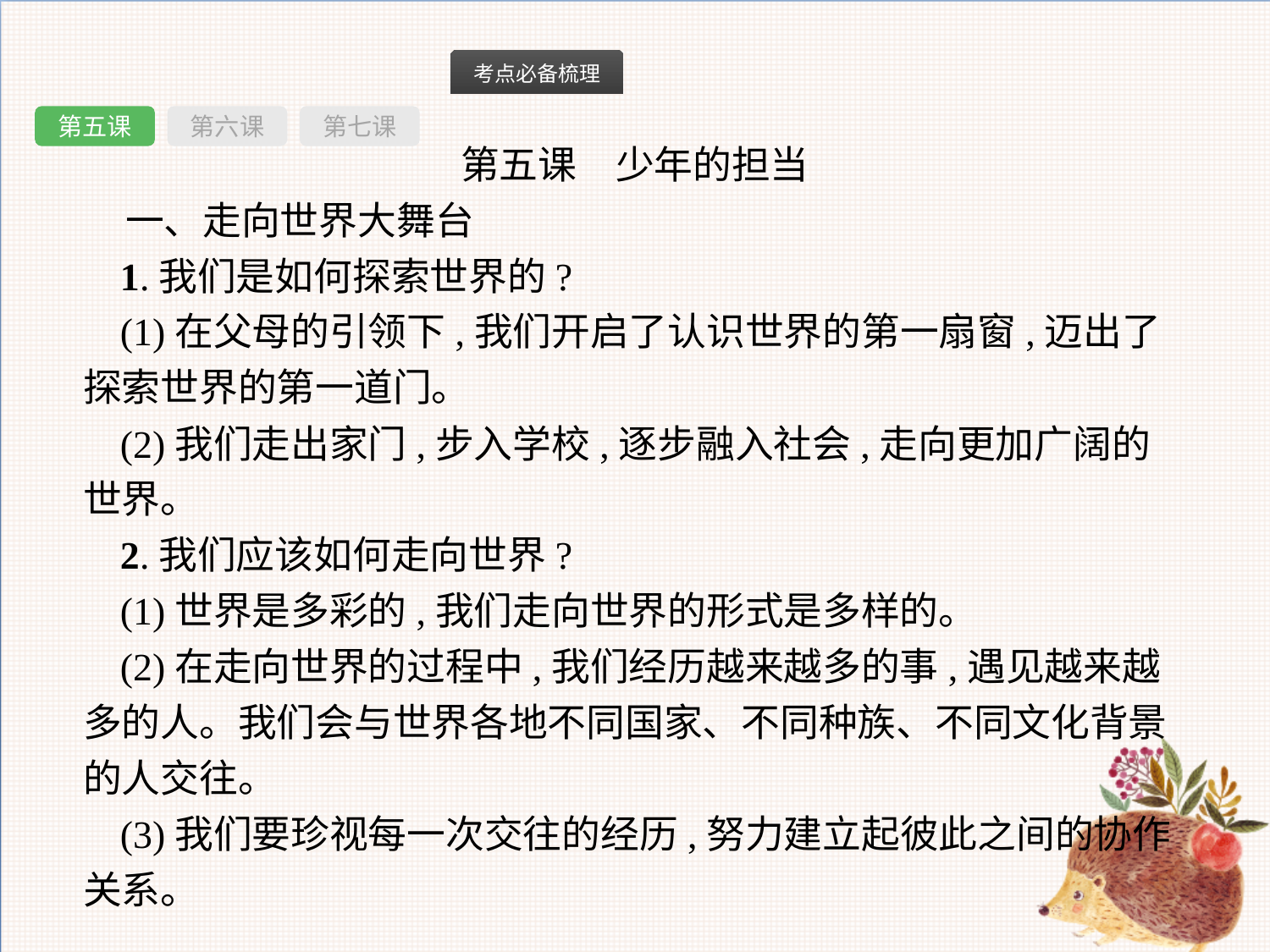

第五课
第六课
第七课
第五课　少年的担当
一、走向世界大舞台
1.我们是如何探索世界的?
(1)在父母的引领下,我们开启了认识世界的第一扇窗,迈出了探索世界的第一道门。
(2)我们走出家门,步入学校,逐步融入社会,走向更加广阔的世界。
2.我们应该如何走向世界?
(1)世界是多彩的,我们走向世界的形式是多样的。
(2)在走向世界的过程中,我们经历越来越多的事,遇见越来越多的人。我们会与世界各地不同国家、不同种族、不同文化背景的人交往。
(3)我们要珍视每一次交往的经历,努力建立起彼此之间的协作关系。